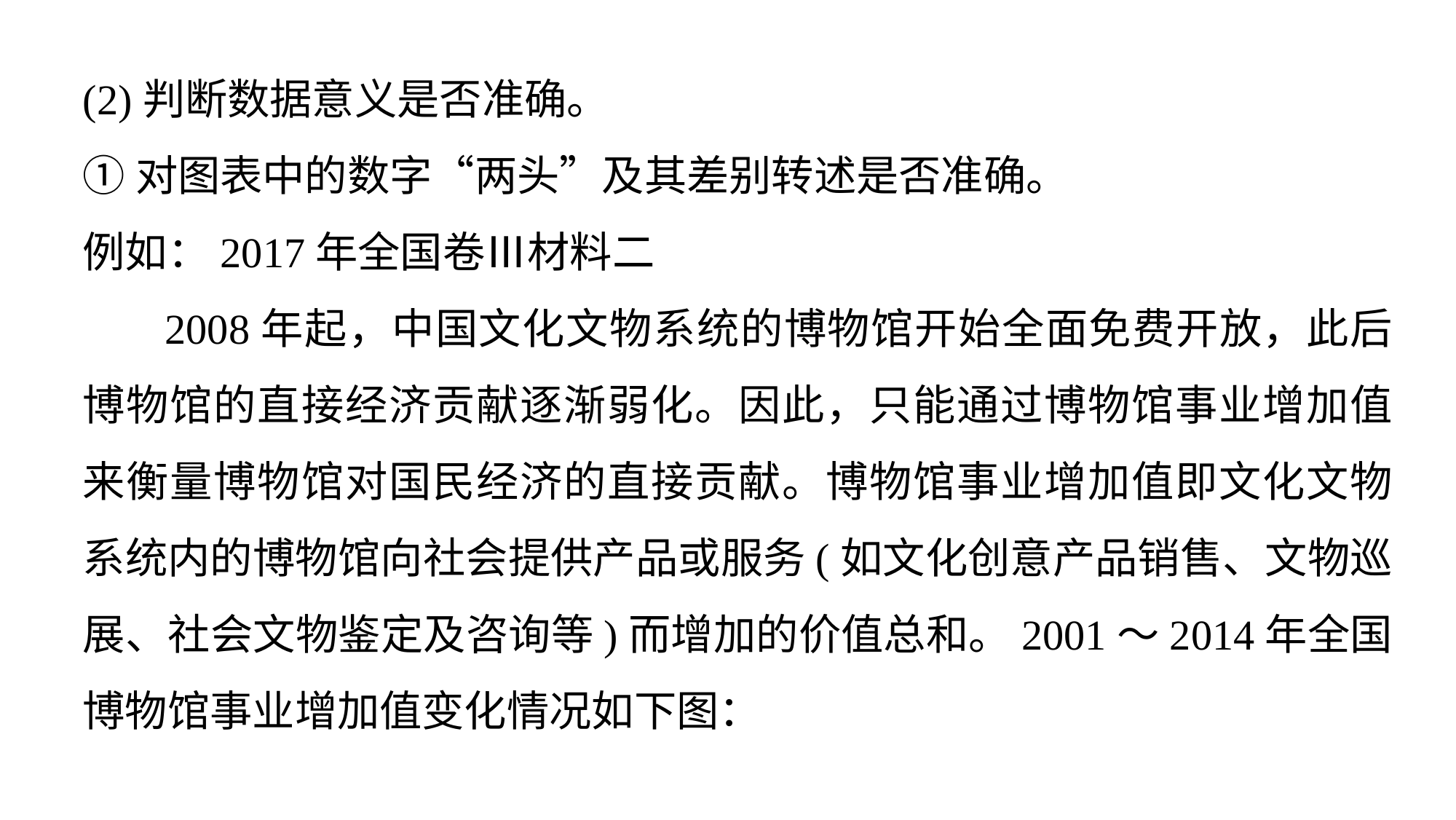

(2)判断数据意义是否准确。
①对图表中的数字“两头”及其差别转述是否准确。
例如：2017年全国卷Ⅲ材料二
       2008年起，中国文化文物系统的博物馆开始全面免费开放，此后博物馆的直接经济贡献逐渐弱化。因此，只能通过博物馆事业增加值来衡量博物馆对国民经济的直接贡献。博物馆事业增加值即文化文物系统内的博物馆向社会提供产品或服务(如文化创意产品销售、文物巡展、社会文物鉴定及咨询等)而增加的价值总和。2001～2014年全国博物馆事业增加值变化情况如下图：